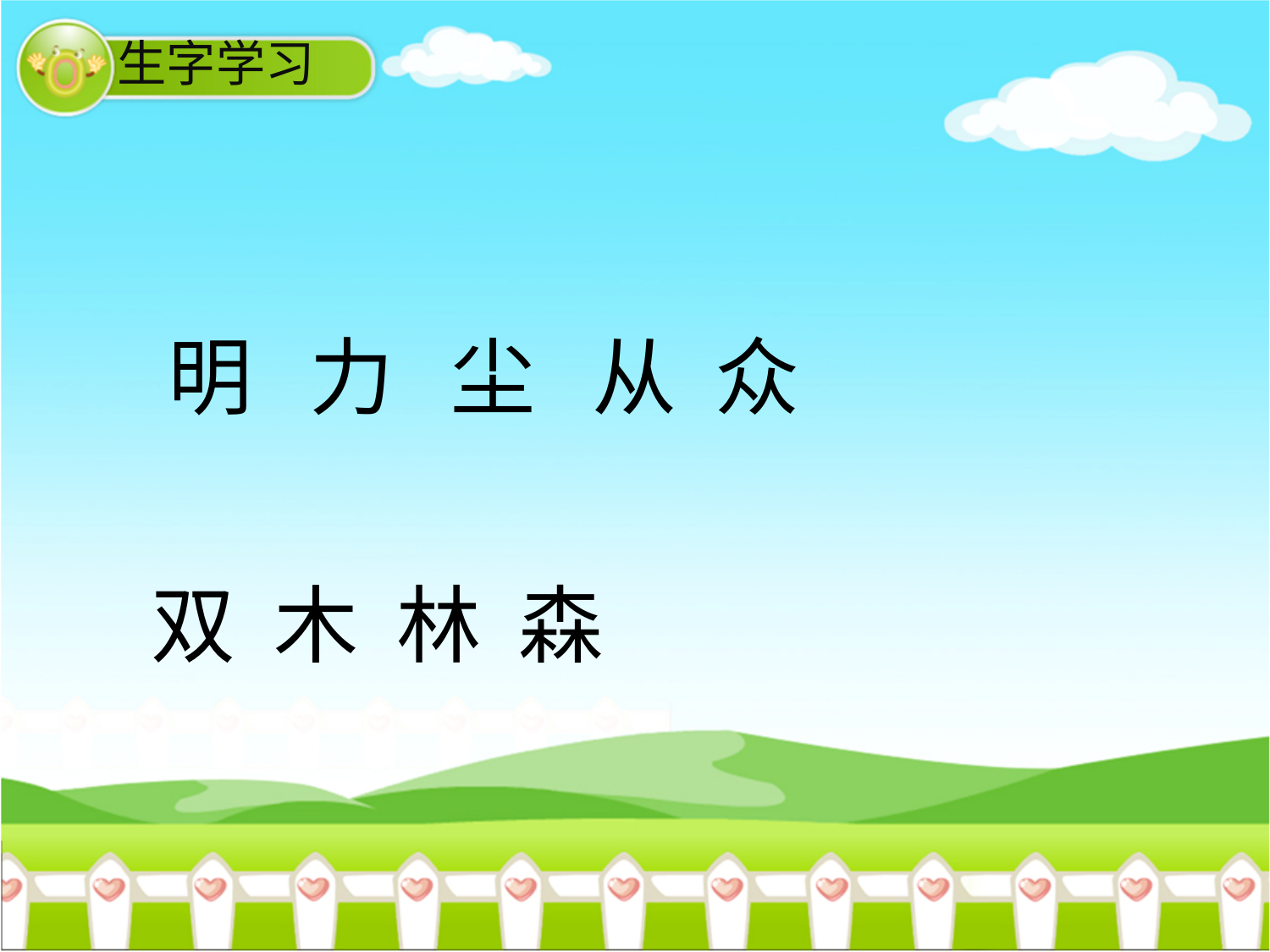

生字学习

明   力   尘   从  众

双  木  林  森